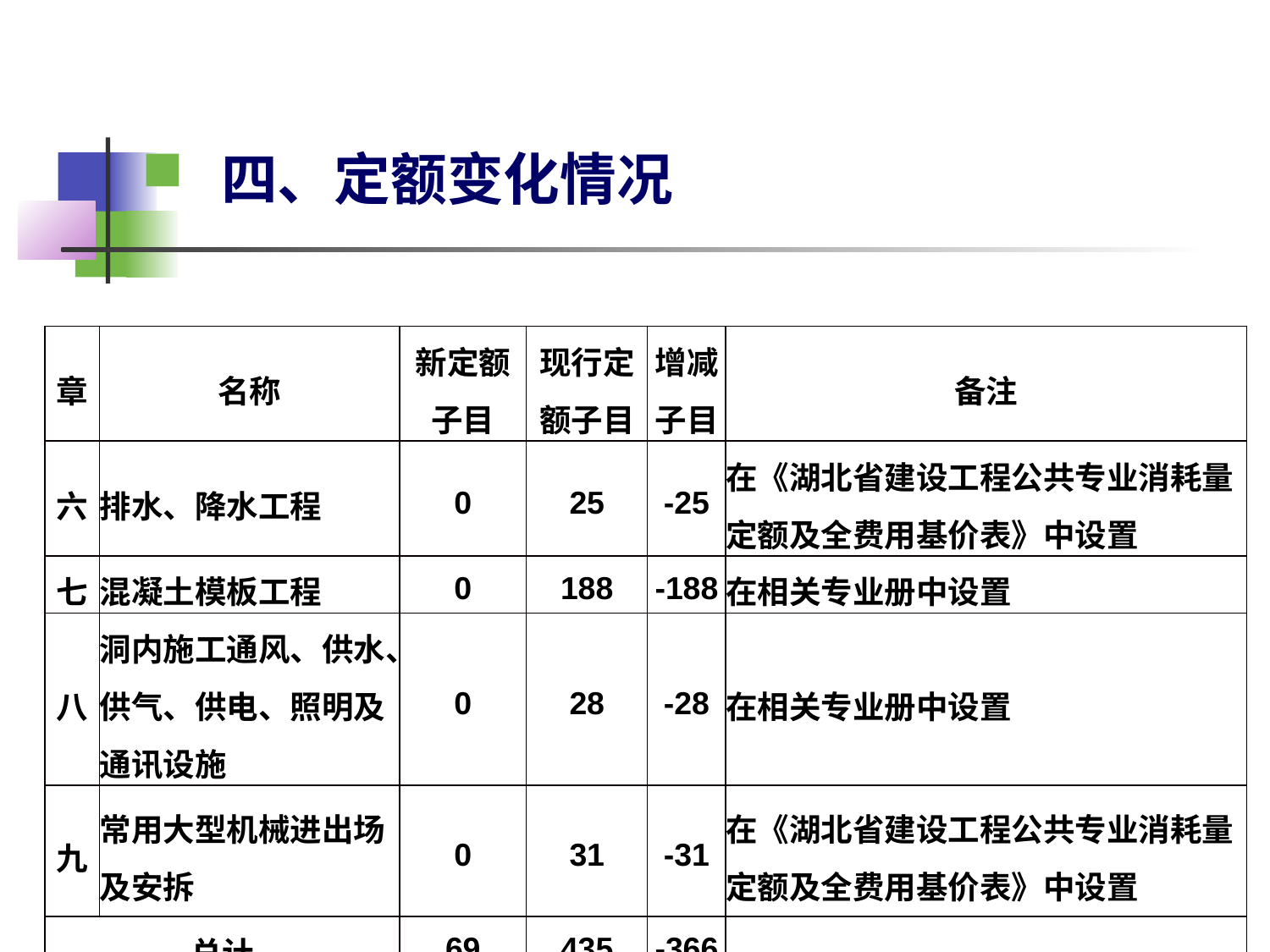

# 四、定额变化情况
| 章 | 名称 | 新定额子目 | 现行定额子目 | 增减子目 | 备注 |
| --- | --- | --- | --- | --- | --- |
| 六 | 排水、降水工程 | 0 | 25 | -25 | 在《湖北省建设工程公共专业消耗量定额及全费用基价表》中设置 |
| 七 | 混凝土模板工程 | 0 | 188 | -188 | 在相关专业册中设置 |
| 八 | 洞内施工通风、供水、供气、供电、照明及通讯设施 | 0 | 28 | -28 | 在相关专业册中设置 |
| 九 | 常用大型机械进出场及安拆 | 0 | 31 | -31 | 在《湖北省建设工程公共专业消耗量定额及全费用基价表》中设置 |
| 总计 |  | 69 | 435 | -366 |  |